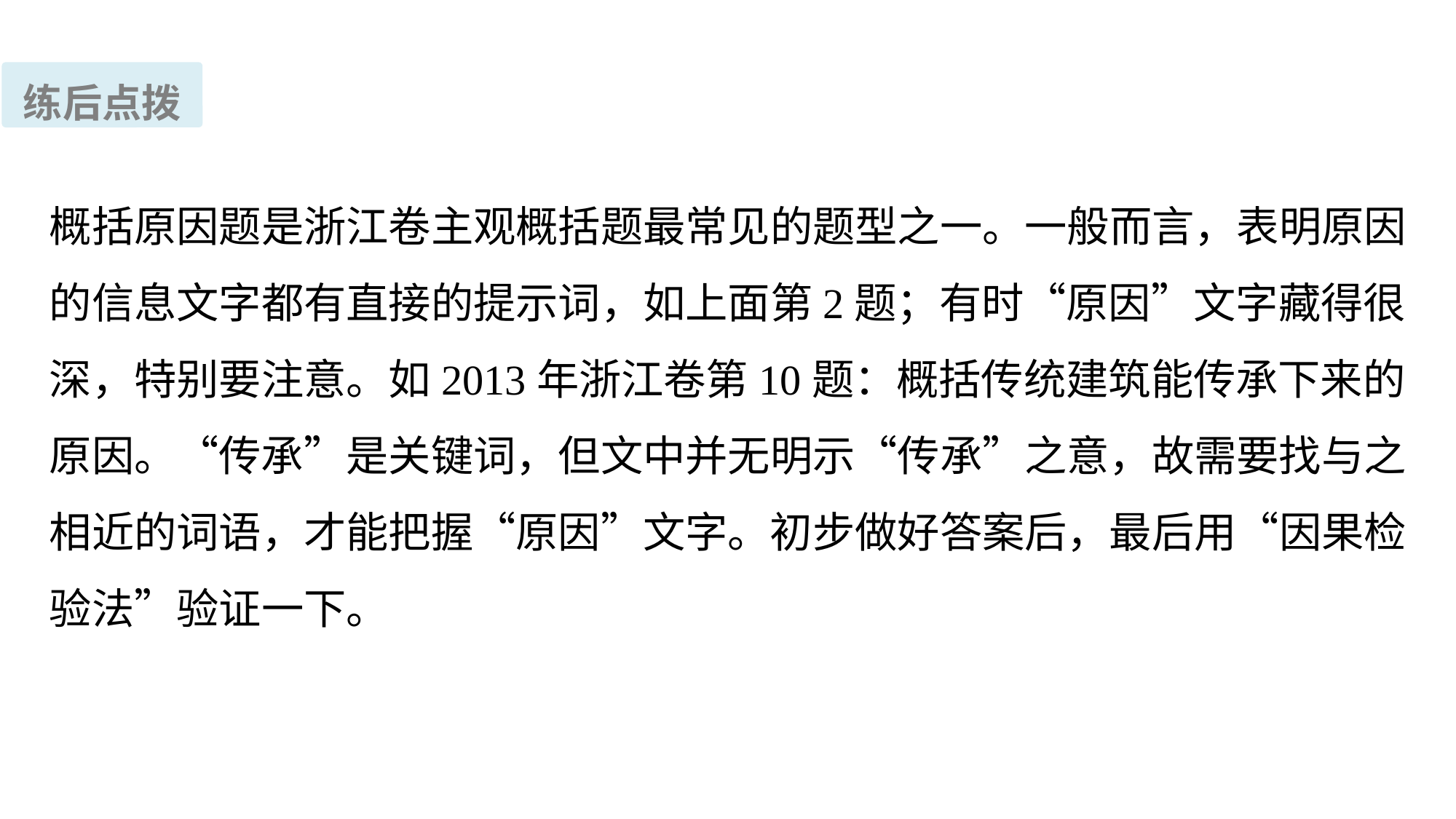

练后点拨
概括原因题是浙江卷主观概括题最常见的题型之一。一般而言，表明原因的信息文字都有直接的提示词，如上面第2题；有时“原因”文字藏得很深，特别要注意。如2013年浙江卷第10题：概括传统建筑能传承下来的原因。“传承”是关键词，但文中并无明示“传承”之意，故需要找与之相近的词语，才能把握“原因”文字。初步做好答案后，最后用“因果检验法”验证一下。